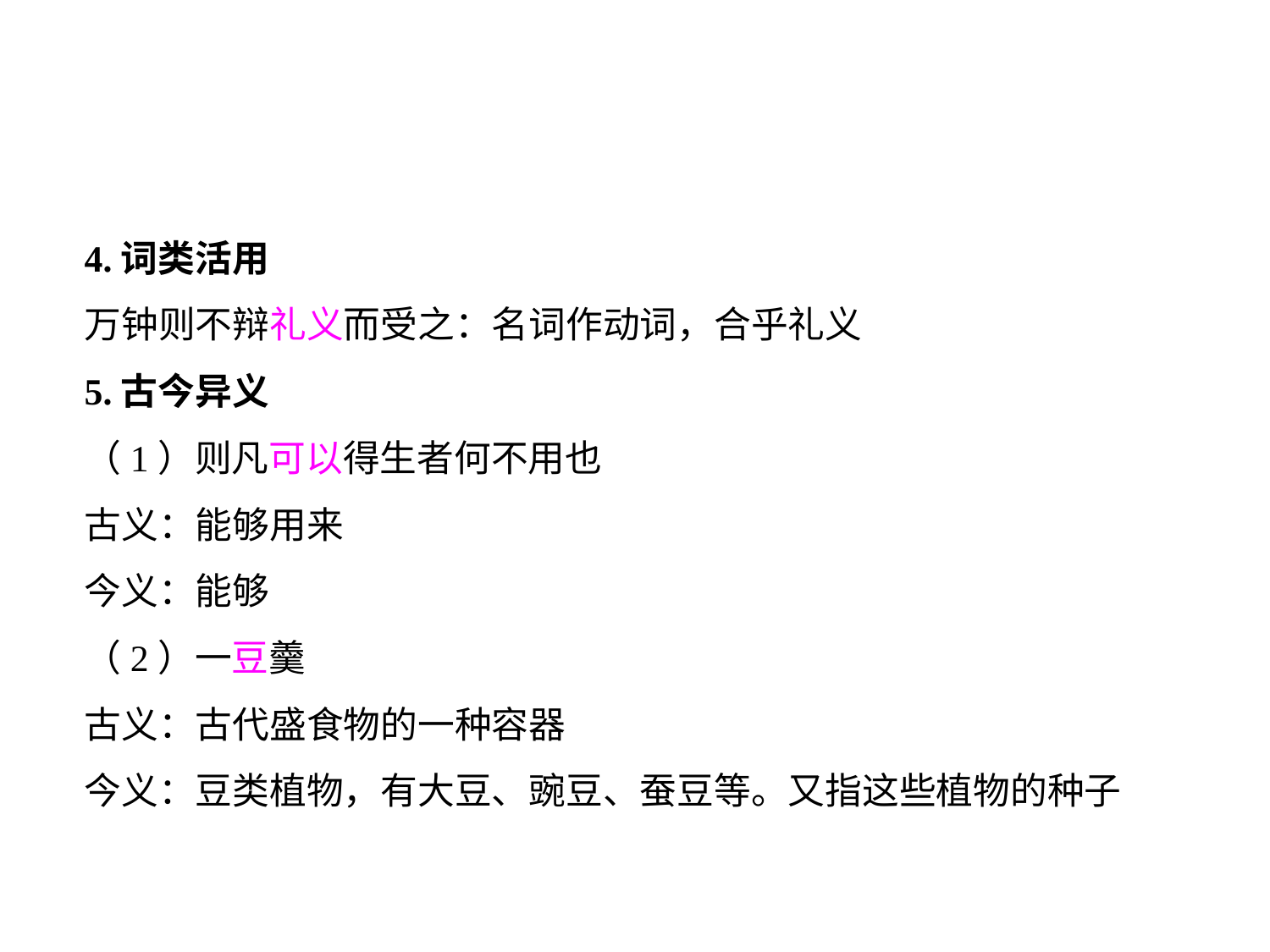

4.词类活用
万钟则不辩礼义而受之：名词作动词，合乎礼义
5.古今异义
（1）则凡可以得生者何不用也
古义：能够用来
今义：能够
（2）一豆羹
古义：古代盛食物的一种容器
今义：豆类植物，有大豆、豌豆、蚕豆等。又指这些植物的种子